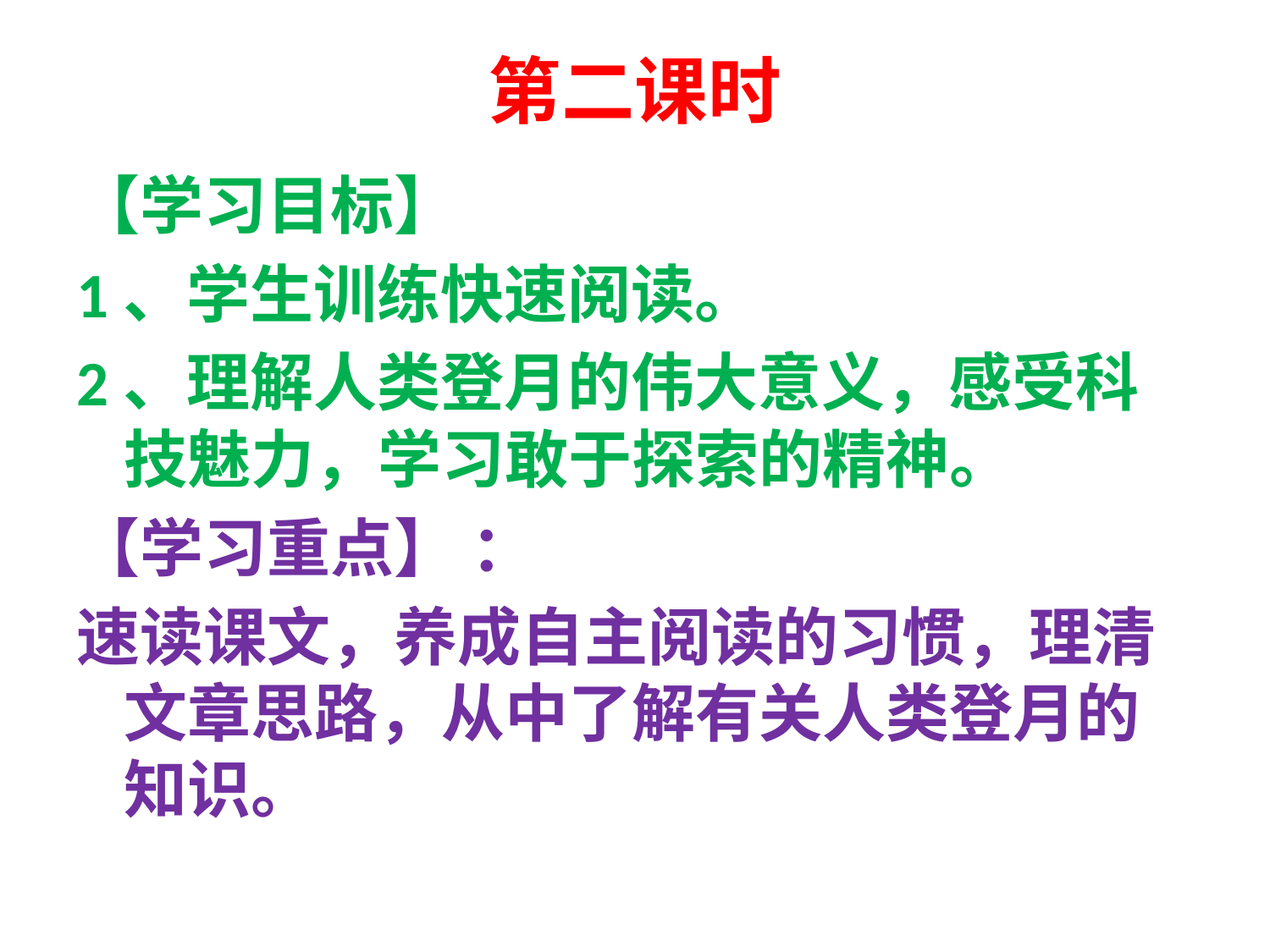

# 第二课时
【学习目标】
1、学生训练快速阅读。
2、理解人类登月的伟大意义，感受科技魅力，学习敢于探索的精神。
【学习重点】 ：
速读课文，养成自主阅读的习惯，理清文章思路，从中了解有关人类登月的知识。